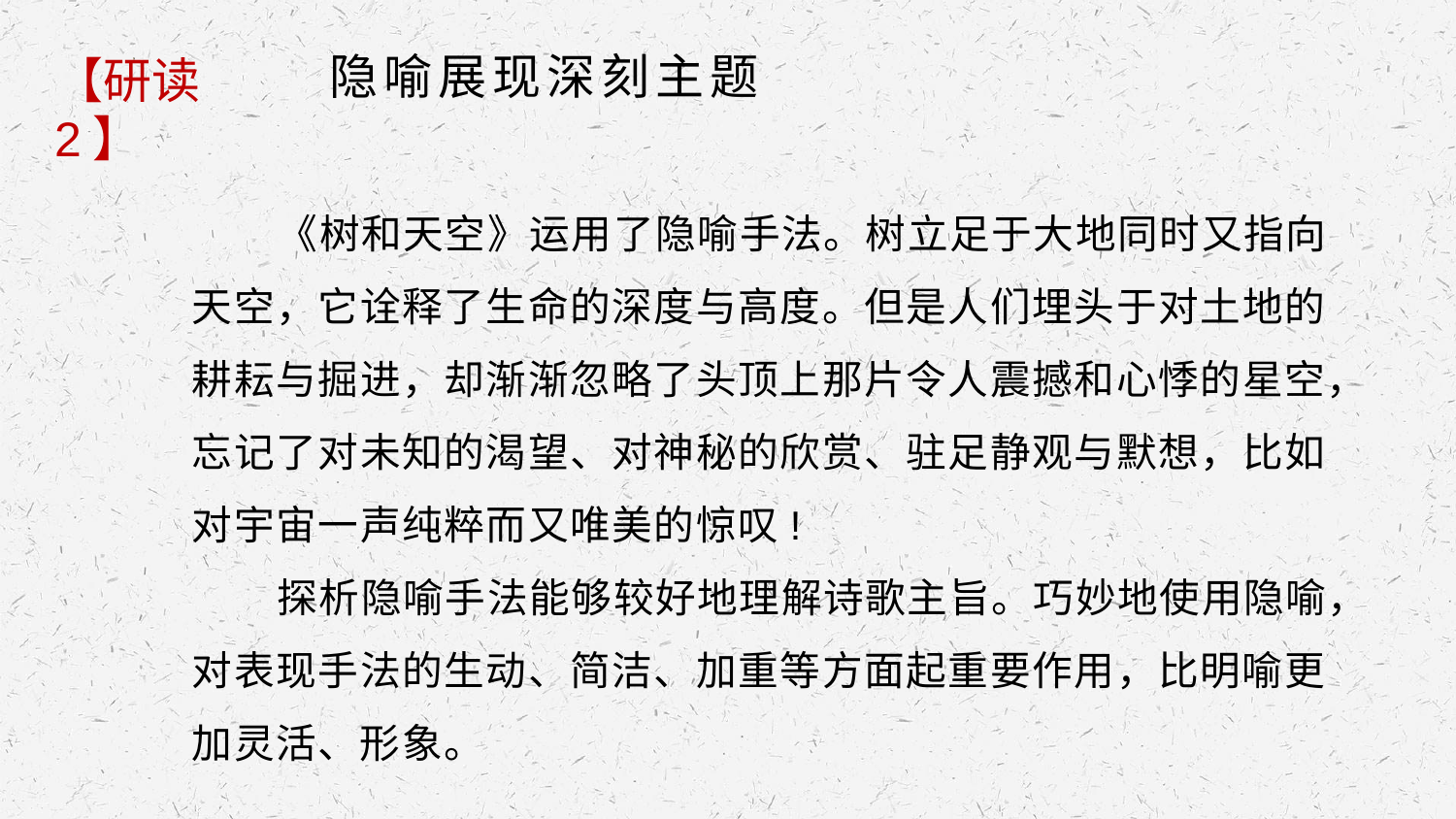

# 隐喻展现深刻主题
【研读2】
  《树和天空》运用了隐喻手法。树立足于大地同时又指向天空，它诠释了生命的深度与高度。但是人们埋头于对土地的耕耘与掘进，却渐渐忽略了头顶上那片令人震撼和心悸的星空，忘记了对未知的渴望、对神秘的欣赏、驻足静观与默想，比如对宇宙一声纯粹而又唯美的惊叹!
  探析隐喻手法能够较好地理解诗歌主旨。巧妙地使用隐喻，对表现手法的生动、简洁、加重等方面起重要作用，比明喻更加灵活、形象。